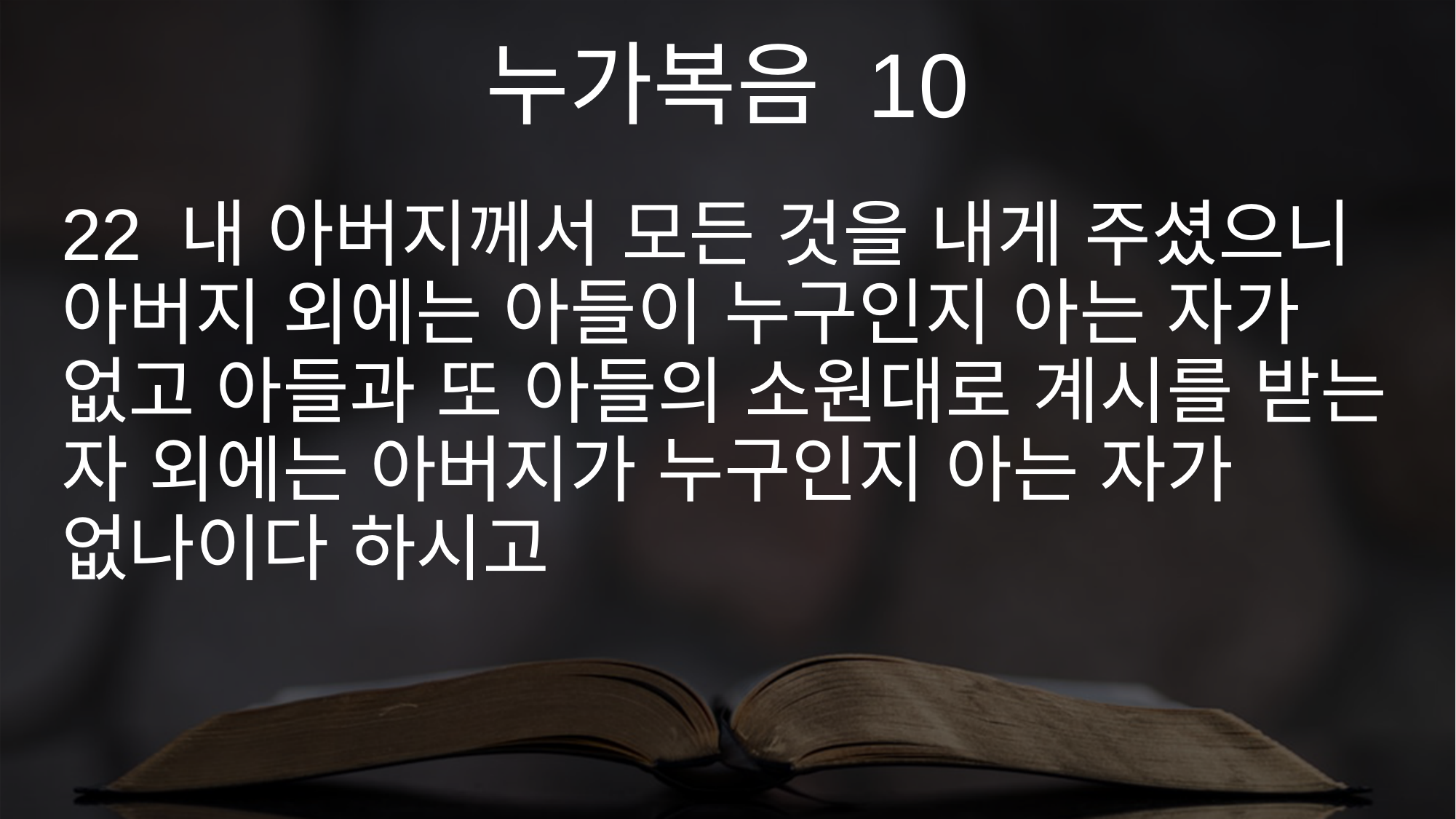

누가복음 10
22 내 아버지께서 모든 것을 내게 주셨으니 아버지 외에는 아들이 누구인지 아는 자가 없고 아들과 또 아들의 소원대로 계시를 받는 자 외에는 아버지가 누구인지 아는 자가 없나이다 하시고